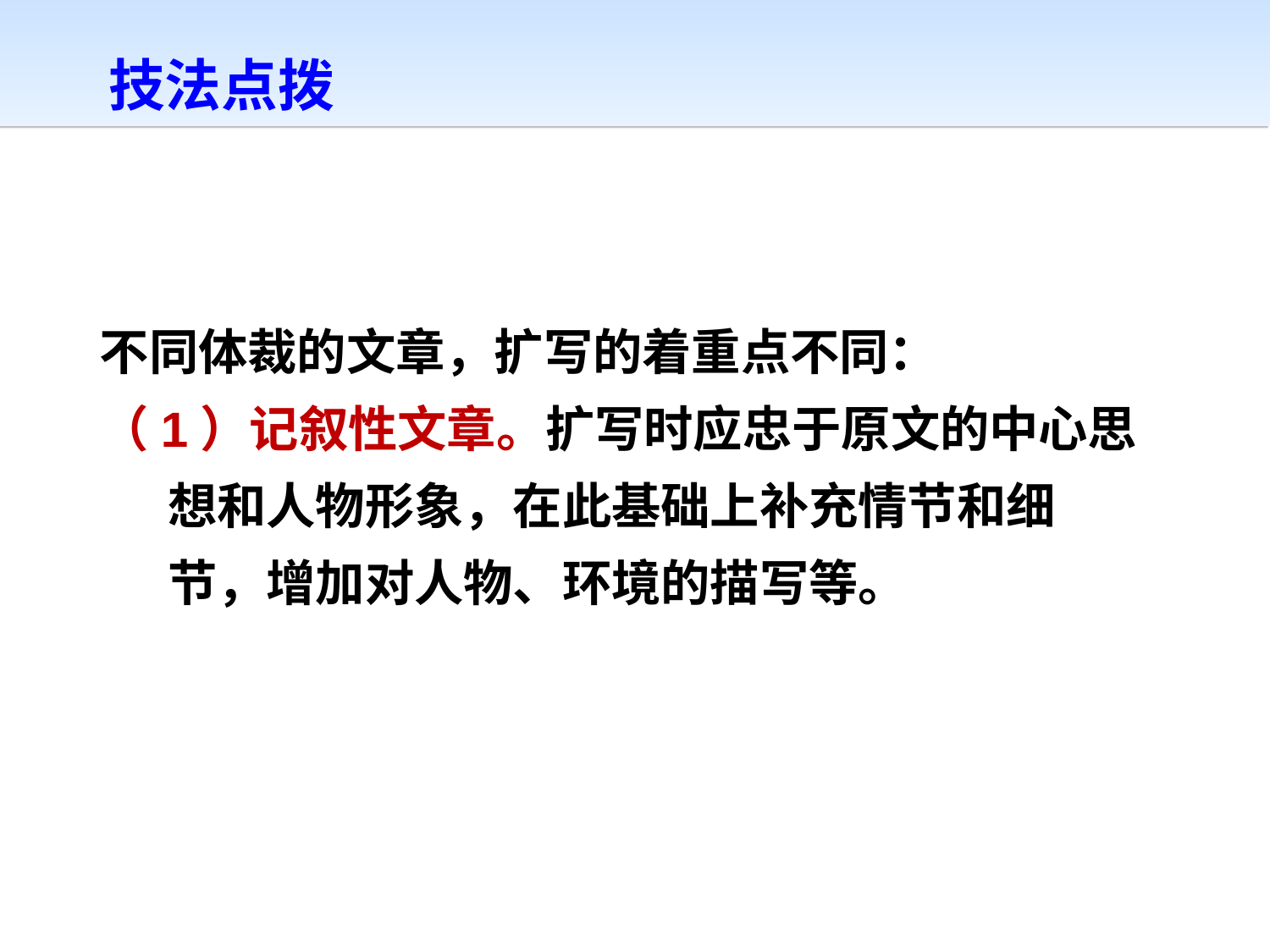

技法点拨
不同体裁的文章，扩写的着重点不同：
（1）记叙性文章。扩写时应忠于原文的中心思
     想和人物形象，在此基础上补充情节和细
     节，增加对人物、环境的描写等。